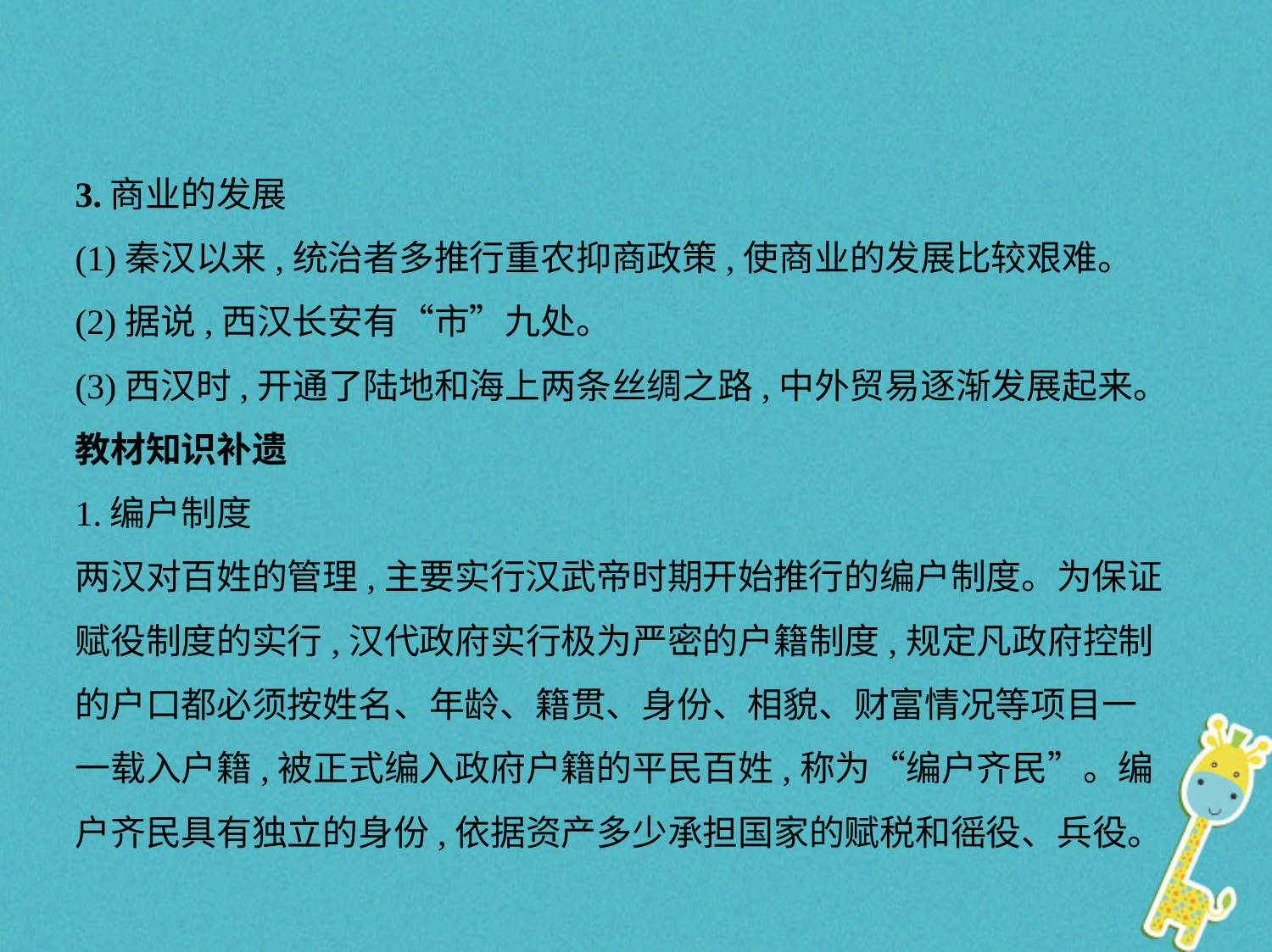

3.商业的发展
(1)秦汉以来,统治者多推行重农抑商政策,使商业的发展比较艰难。
(2)据说,西汉长安有“市”九处。
(3)西汉时,开通了陆地和海上两条丝绸之路,中外贸易逐渐发展起来。
教材知识补遗
1.编户制度
两汉对百姓的管理,主要实行汉武帝时期开始推行的编户制度。为保证
赋役制度的实行,汉代政府实行极为严密的户籍制度,规定凡政府控制
的户口都必须按姓名、年龄、籍贯、身份、相貌、财富情况等项目一
一载入户籍,被正式编入政府户籍的平民百姓,称为“编户齐民”。编
户齐民具有独立的身份,依据资产多少承担国家的赋税和徭役、兵役。